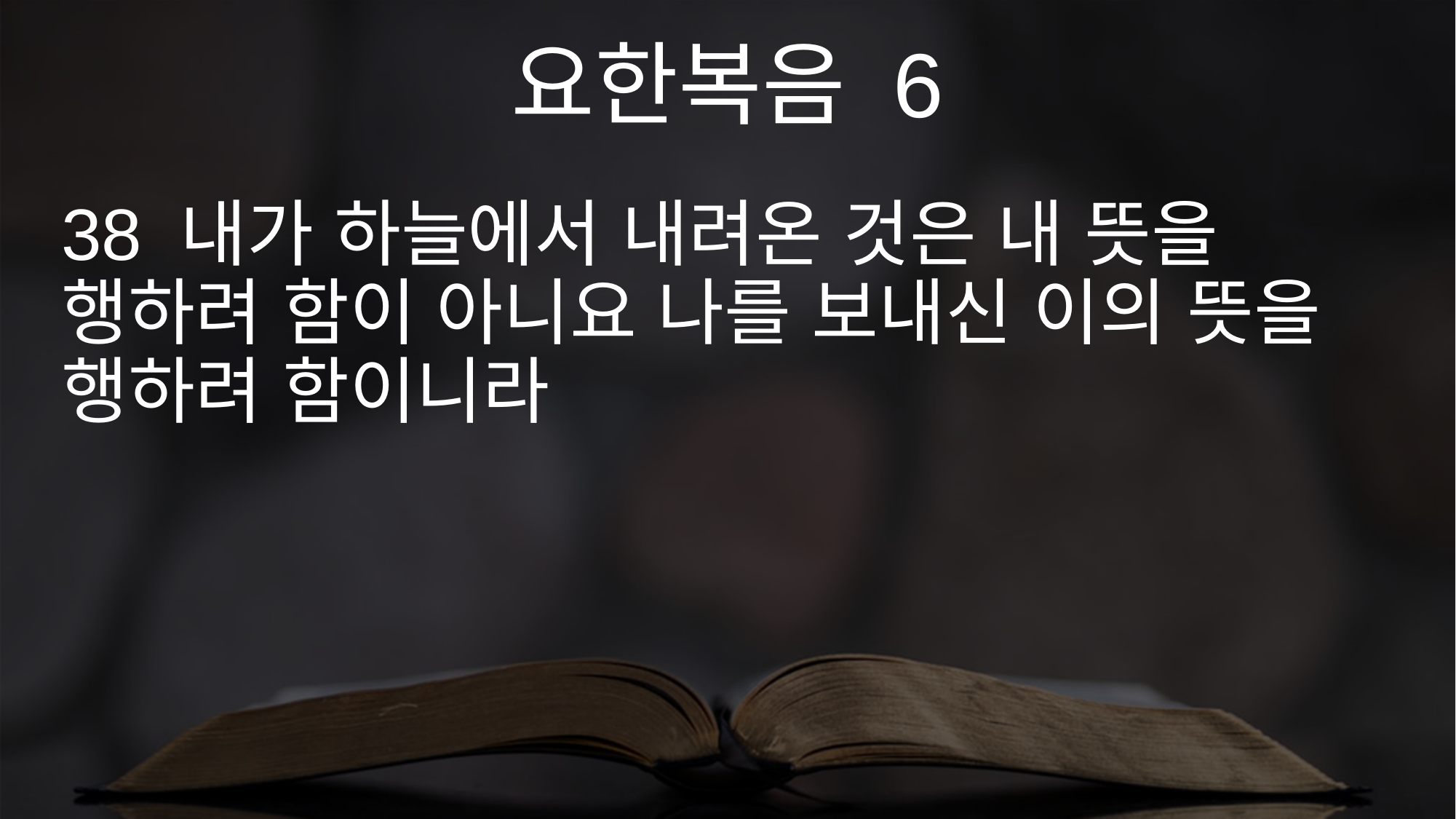

요한복음 6
38 내가 하늘에서 내려온 것은 내 뜻을 행하려 함이 아니요 나를 보내신 이의 뜻을 행하려 함이니라